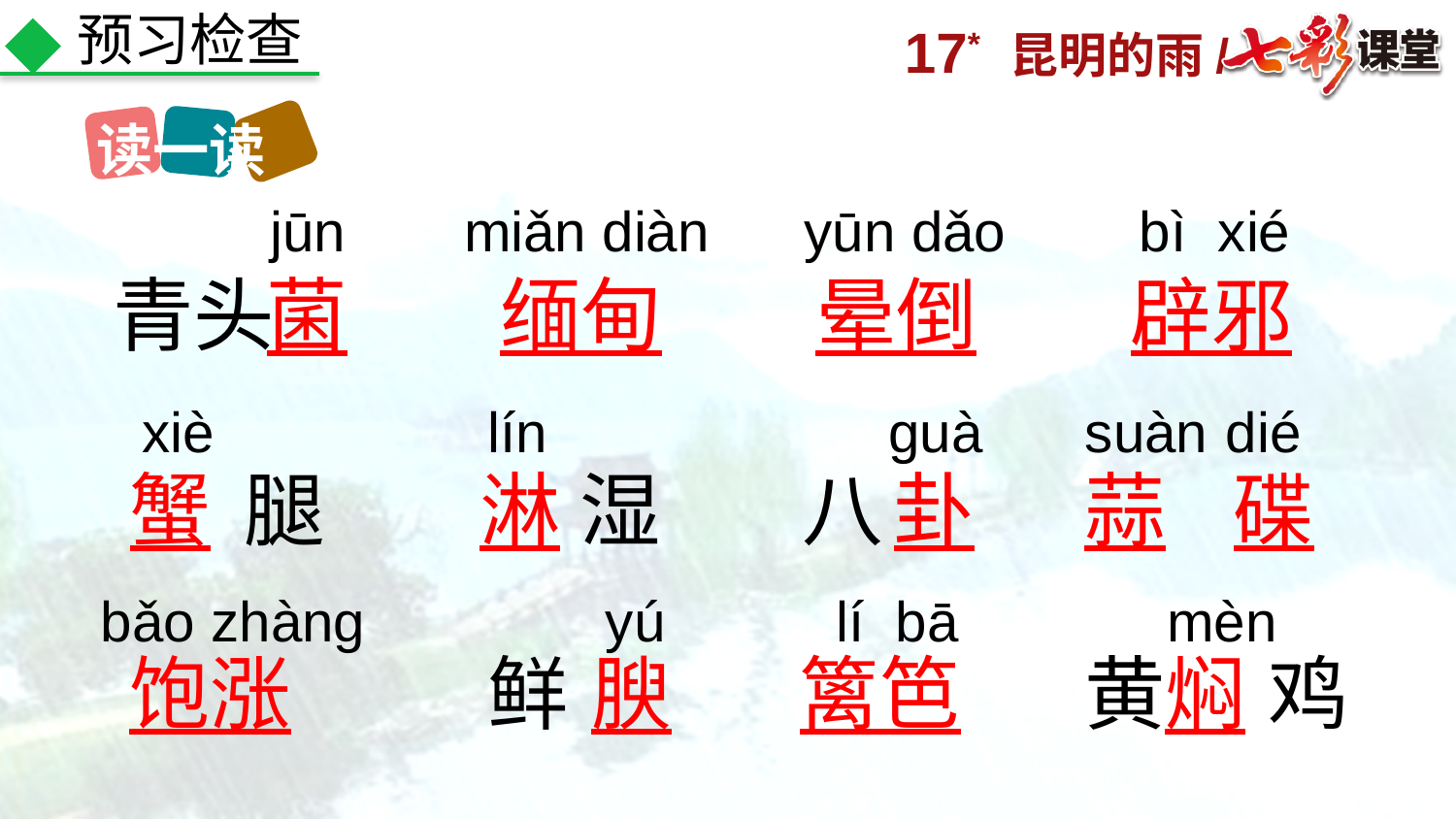

预习检查

读一读

jūn
miǎn diàn
yūn dǎo
bì  xié
青头
菌
缅甸
晕倒
辟邪
xiè
lín
ɡuà
suàn
dié
蟹
腿
淋
湿
八
卦
蒜
碟
bǎo zhànɡ
yú
lí  bā
mèn
饱涨
鲜
腴
篱笆
黄
焖
鸡